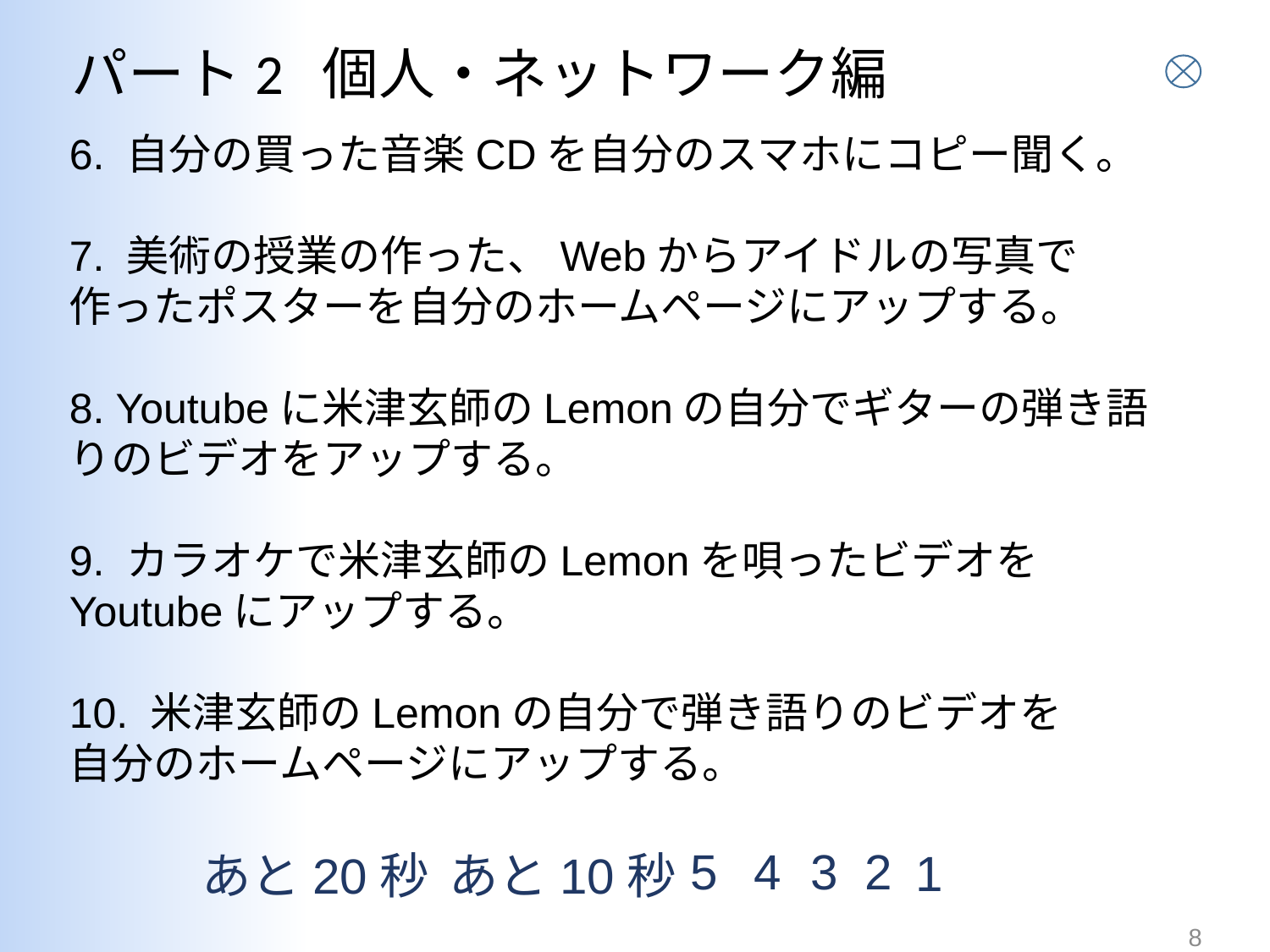

# パート2  個人・ネットワーク編

6. 自分の買った音楽CDを自分のスマホにコピー聞く。

7. 美術の授業の作った、Webからアイドルの写真で
作ったポスターを自分のホームページにアップする。

8. Youtubeに米津玄師のLemonの自分でギターの弾き語りのビデオをアップする。

9. カラオケで米津玄師のLemonを唄ったビデオを
Youtubeにアップする。

10. 米津玄師のLemonの自分で弾き語りのビデオを
自分のホームページにアップする。
5
4
2
3
1
あと20秒
あと10秒
8